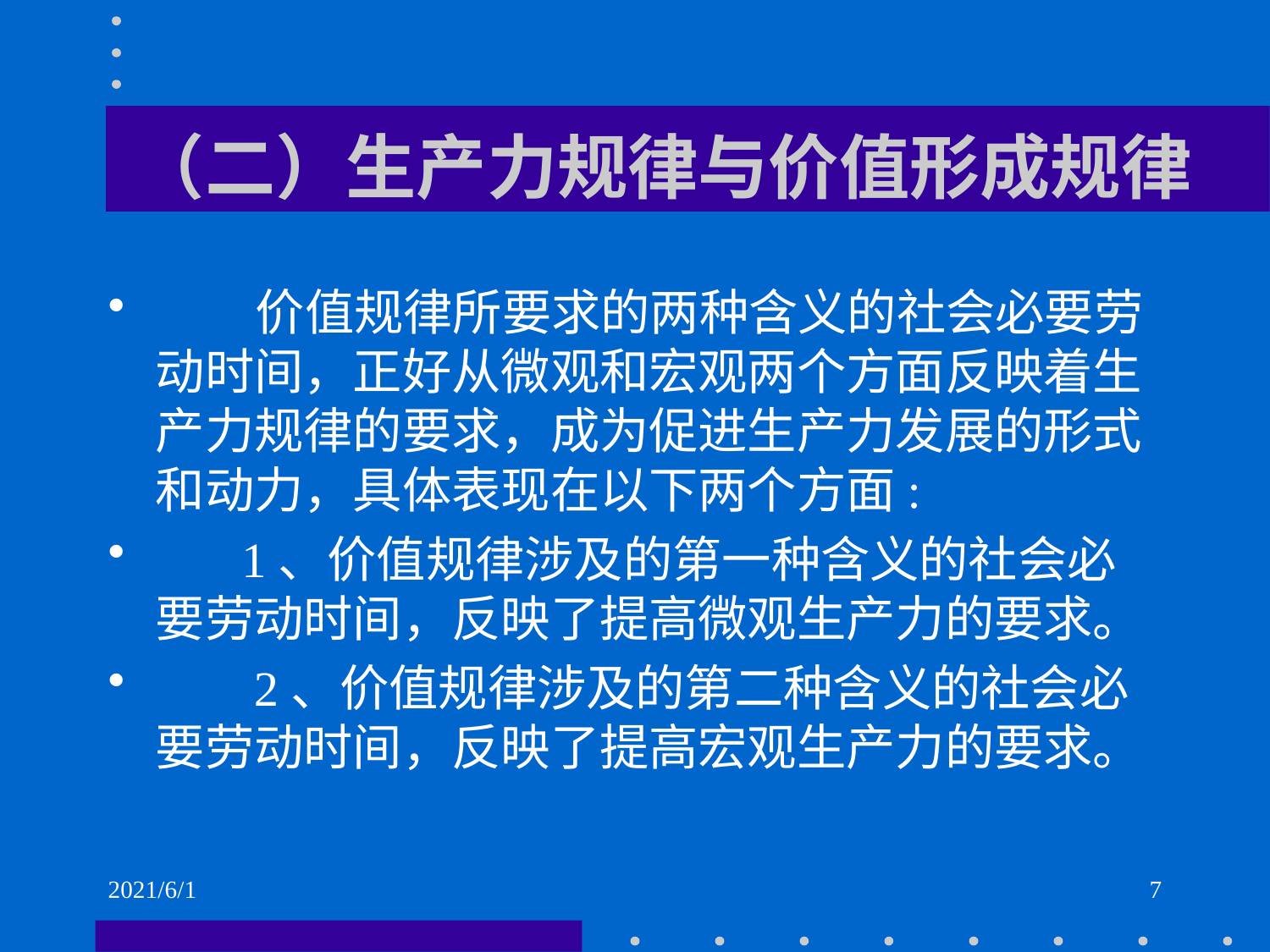

# （二）生产力规律与价值形成规律
        价值规律所要求的两种含义的社会必要劳动时间，正好从微观和宏观两个方面反映着生产力规律的要求，成为促进生产力发展的形式和动力，具体表现在以下两个方面:
       1、价值规律涉及的第一种含义的社会必要劳动时间，反映了提高微观生产力的要求。
        2、价值规律涉及的第二种含义的社会必要劳动时间，反映了提高宏观生产力的要求。
2021/6/1
7